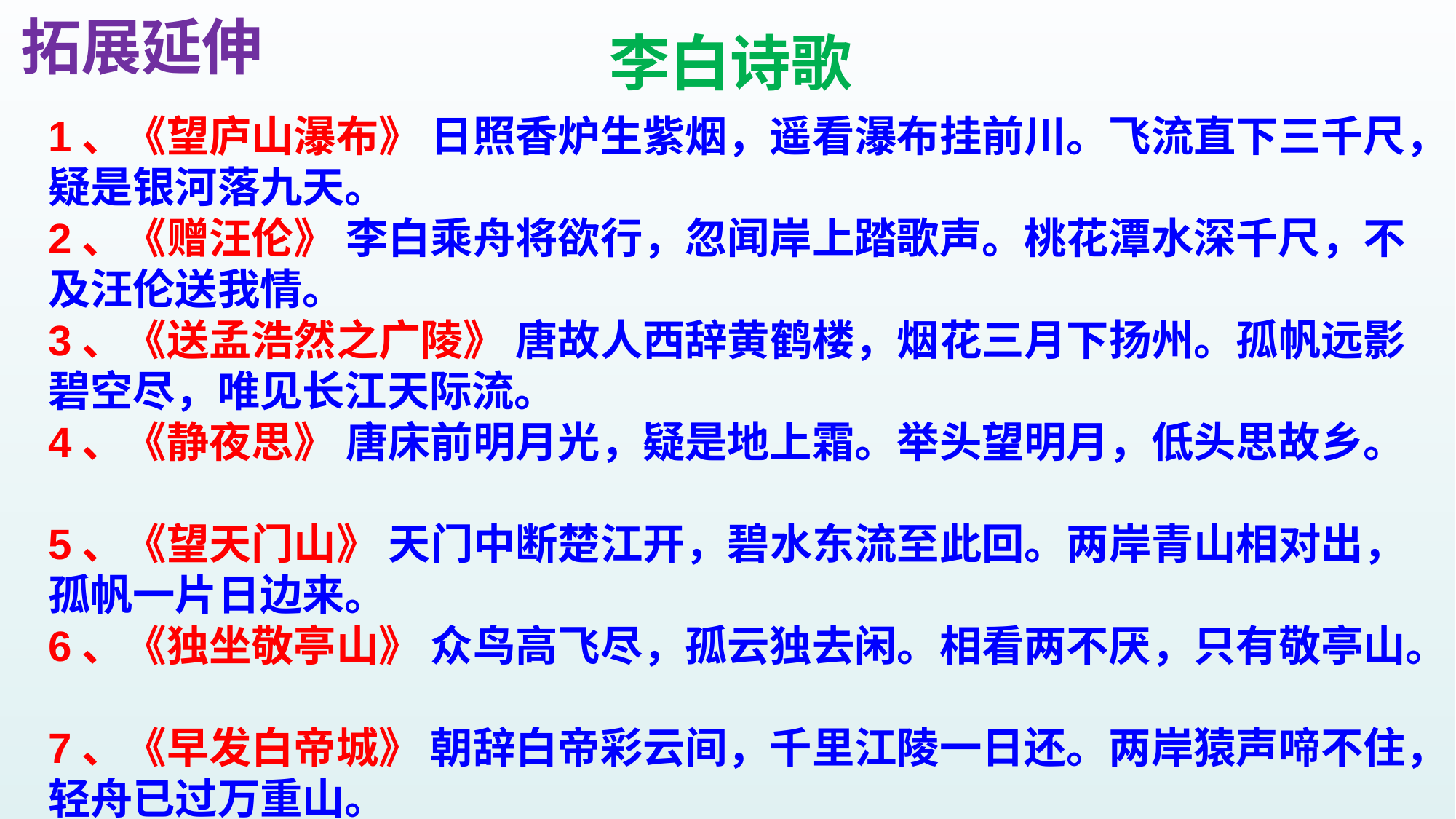

拓展延伸
李白诗歌
1、《望庐山瀑布》 日照香炉生紫烟，遥看瀑布挂前川。飞流直下三千尺，疑是银河落九天。
2、《赠汪伦》 李白乘舟将欲行，忽闻岸上踏歌声。桃花潭水深千尺，不及汪伦送我情。
3、《送孟浩然之广陵》 唐故人西辞黄鹤楼，烟花三月下扬州。孤帆远影碧空尽，唯见长江天际流。
4、《静夜思》 唐床前明月光，疑是地上霜。举头望明月，低头思故乡。
5、《望天门山》 天门中断楚江开，碧水东流至此回。两岸青山相对出，孤帆一片日边来。
6、《独坐敬亭山》 众鸟高飞尽，孤云独去闲。相看两不厌，只有敬亭山。
7、《早发白帝城》 朝辞白帝彩云间，千里江陵一日还。两岸猿声啼不住，轻舟已过万重山。
8、《夜宿山寺》危楼高百尺，手可摘星辰。不敢高声语，恐惊天上人。